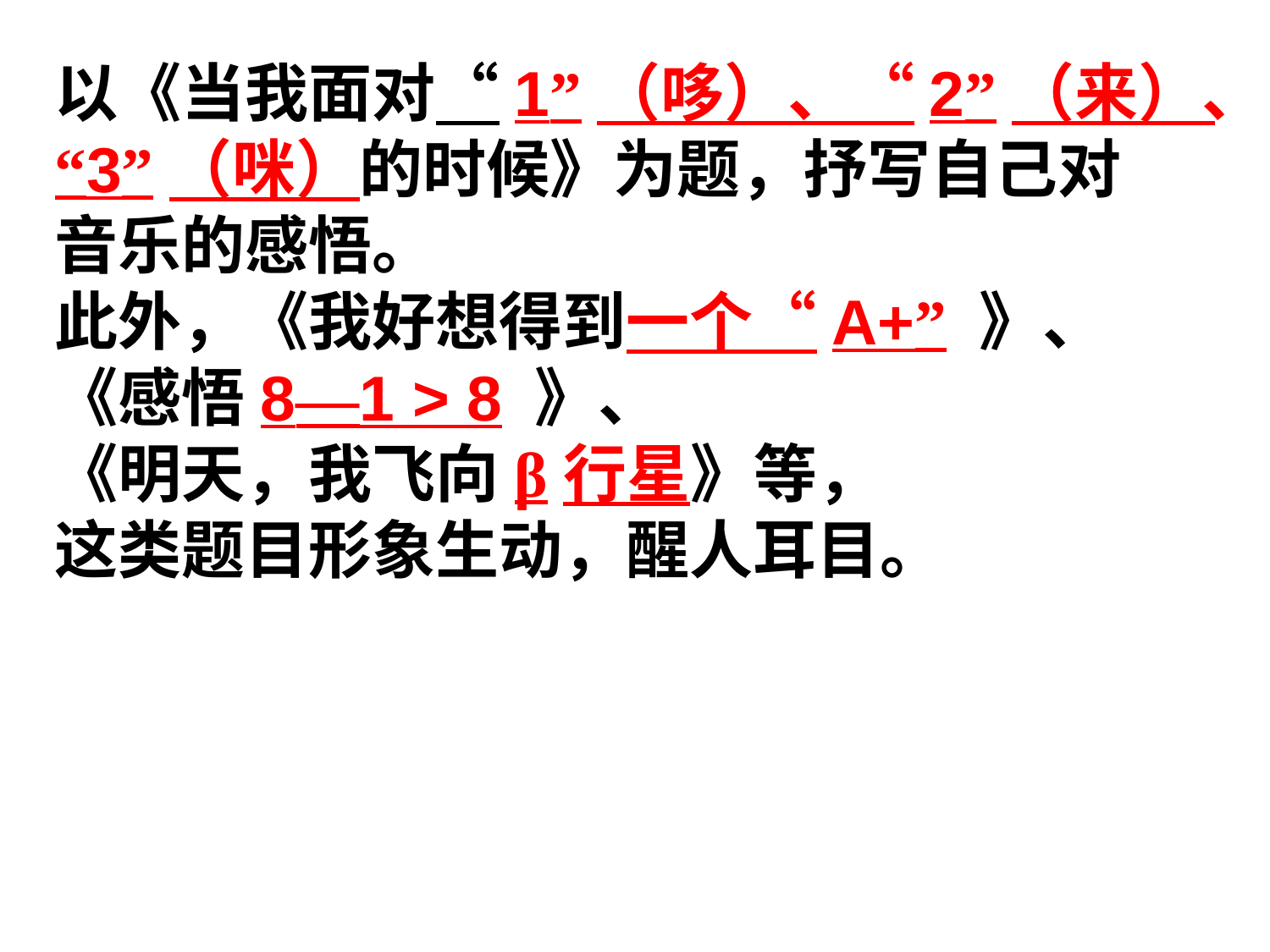

以《当我面对“1”（哆）、“2”（来）、
“3”（咪）的时候》为题，抒写自己对
音乐的感悟。
此外，《我好想得到一个“A+” 》、
《感悟8—1 > 8 》、
《明天，我飞向β行星》等，
这类题目形象生动，醒人耳目。